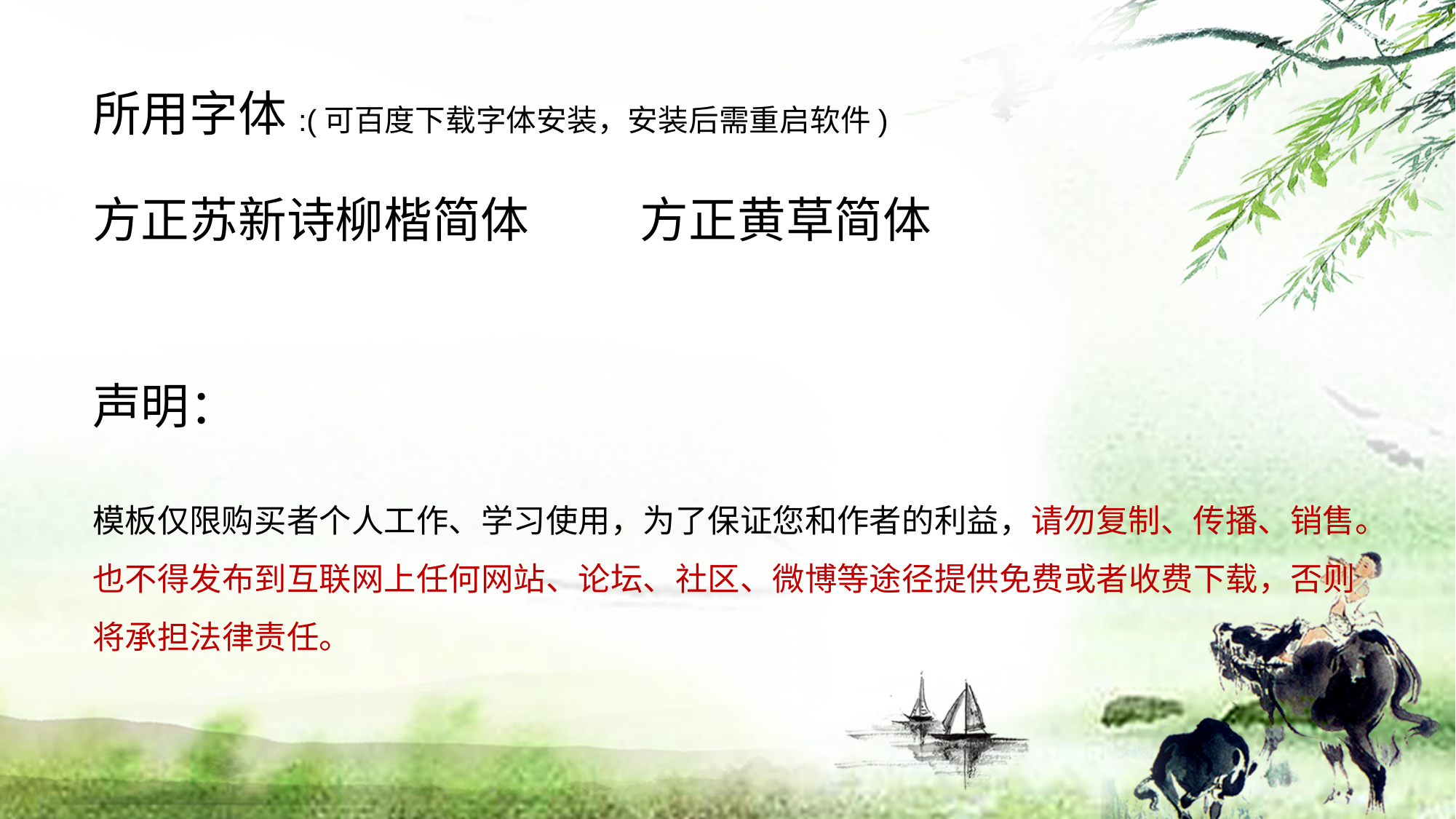

所用字体:(可百度下载字体安装，安装后需重启软件)
方正苏新诗柳楷简体
方正黄草简体
声明：
模板仅限购买者个人工作、学习使用，为了保证您和作者的利益，请勿复制、传播、销售。也不得发布到互联网上任何网站、论坛、社区、微博等途径提供免费或者收费下载，否则将承担法律责任。